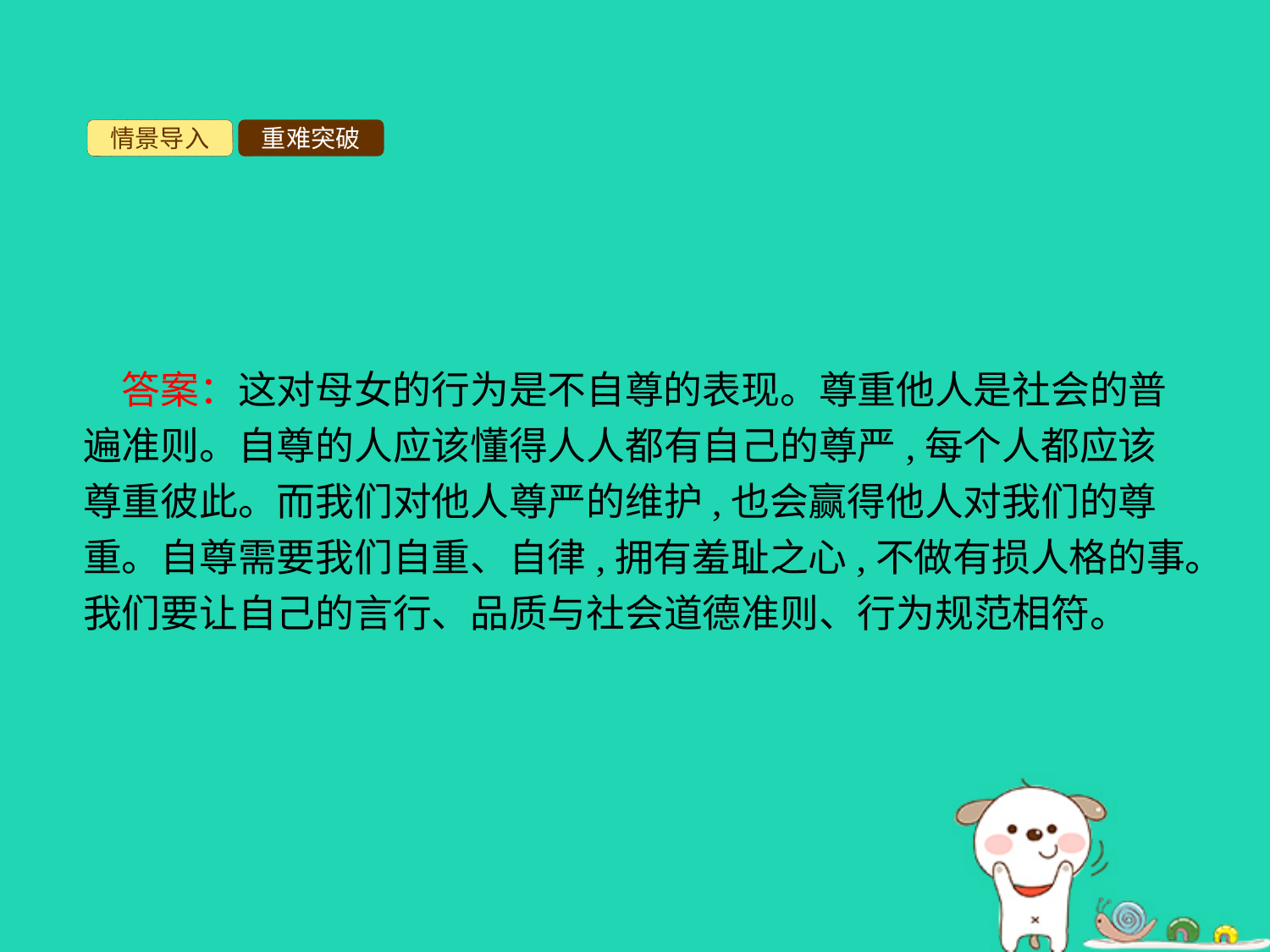

情景导入
重难突破
答案：这对母女的行为是不自尊的表现。尊重他人是社会的普遍准则。自尊的人应该懂得人人都有自己的尊严,每个人都应该尊重彼此。而我们对他人尊严的维护,也会赢得他人对我们的尊重。自尊需要我们自重、自律,拥有羞耻之心,不做有损人格的事。我们要让自己的言行、品质与社会道德准则、行为规范相符。